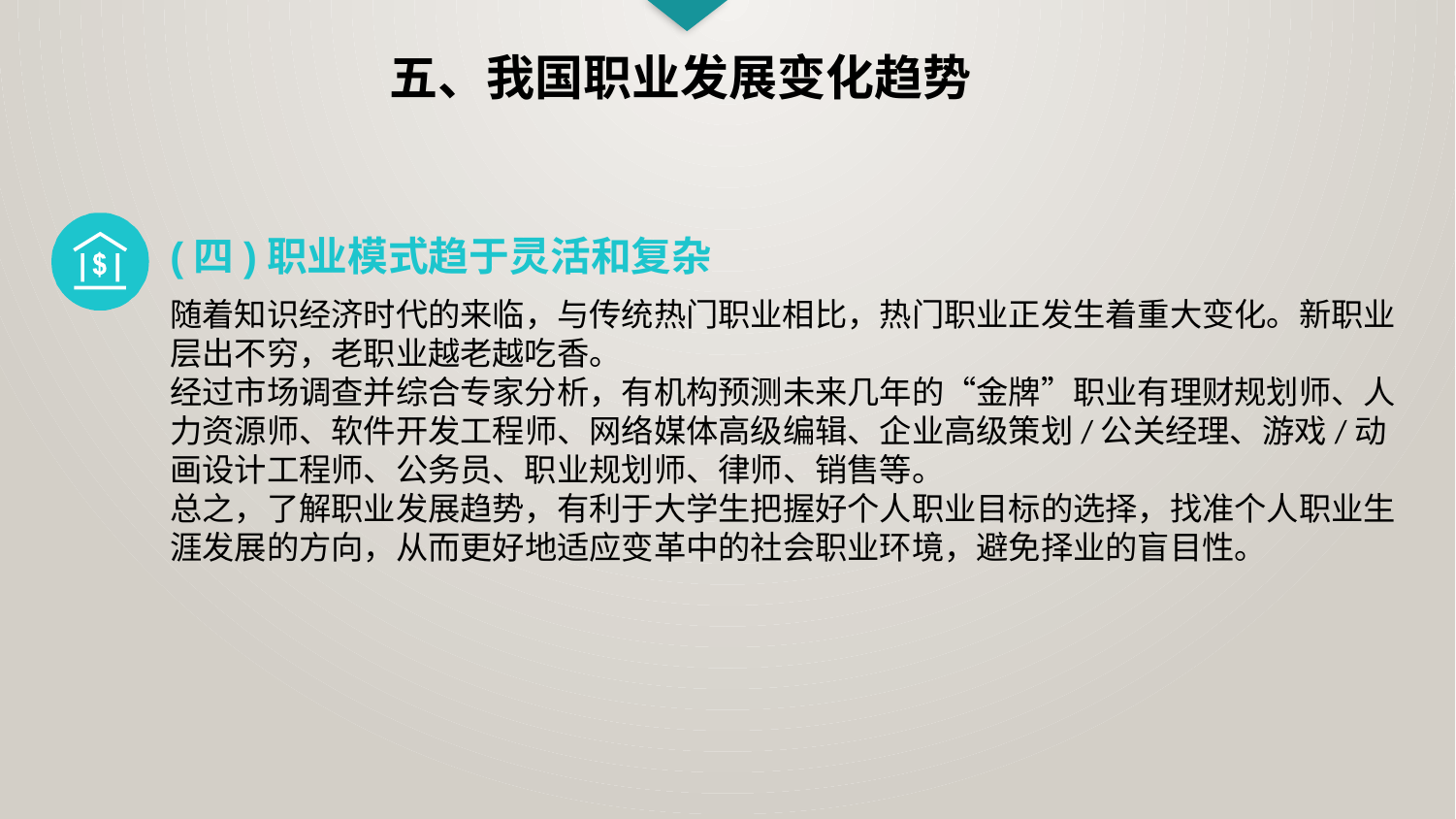

五、我国职业发展变化趋势

(四)职业模式趋于灵活和复杂

随着知识经济时代的来临，与传统热门职业相比，热门职业正发生着重大变化。新职业层出不穷，老职业越老越吃香。
经过市场调查并综合专家分析，有机构预测未来几年的“金牌”职业有理财规划师、人力资源师、软件开发工程师、网络媒体高级编辑、企业高级策划/公关经理、游戏/动画设计工程师、公务员、职业规划师、律师、销售等。
总之，了解职业发展趋势，有利于大学生把握好个人职业目标的选择，找准个人职业生涯发展的方向，从而更好地适应变革中的社会职业环境，避免择业的盲目性。
28